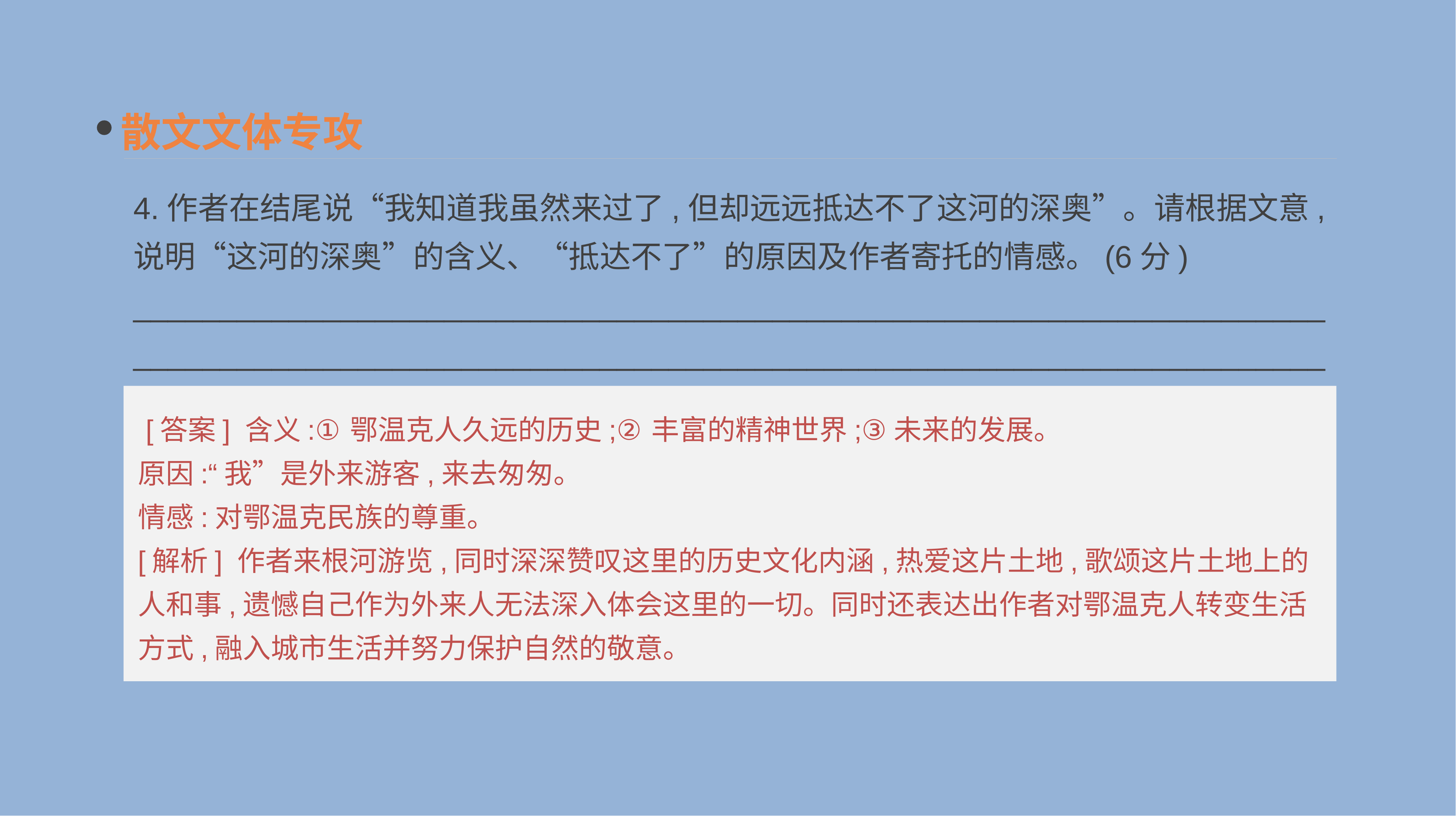

散文文体专攻

4.作者在结尾说“我知道我虽然来过了,但却远远抵达不了这河的深奥”。请根据文意,说明“这河的深奥”的含义、“抵达不了”的原因及作者寄托的情感。(6分)
__________________________________________________________________________________________________________________________________________________________________________

 [答案] 含义:①鄂温克人久远的历史;②丰富的精神世界;③未来的发展。
原因:“我”是外来游客,来去匆匆。
情感:对鄂温克民族的尊重。
[解析] 作者来根河游览,同时深深赞叹这里的历史文化内涵,热爱这片土地,歌颂这片土地上的人和事,遗憾自己作为外来人无法深入体会这里的一切。同时还表达出作者对鄂温克人转变生活方式,融入城市生活并努力保护自然的敬意。